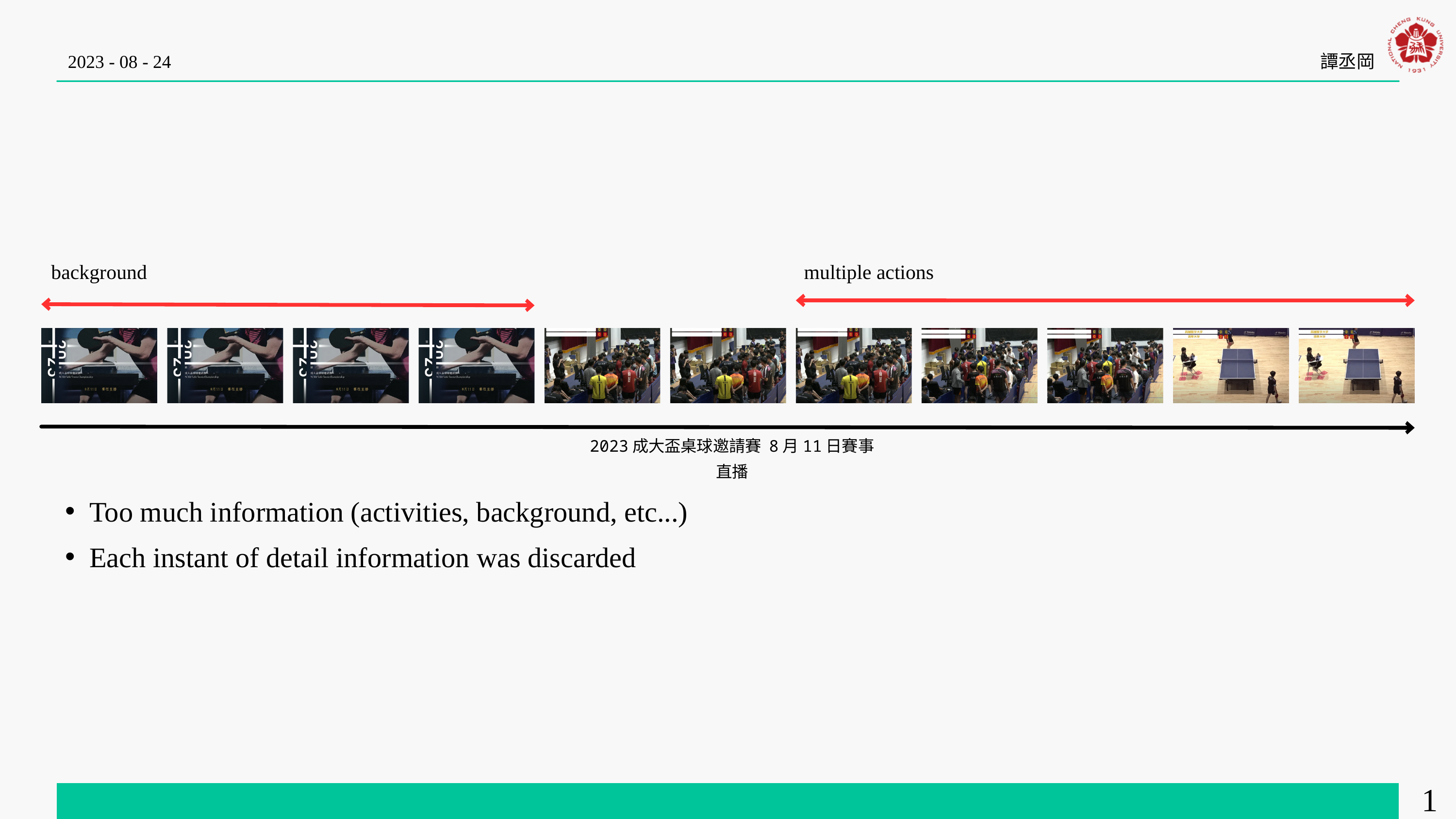

2023 - 08 - 24
譚丞岡

background
multiple actions

2023成大盃桌球邀請賽 8月11日賽事直播
Too much information (activities, background, etc...)
Each instant of detail information was discarded
13